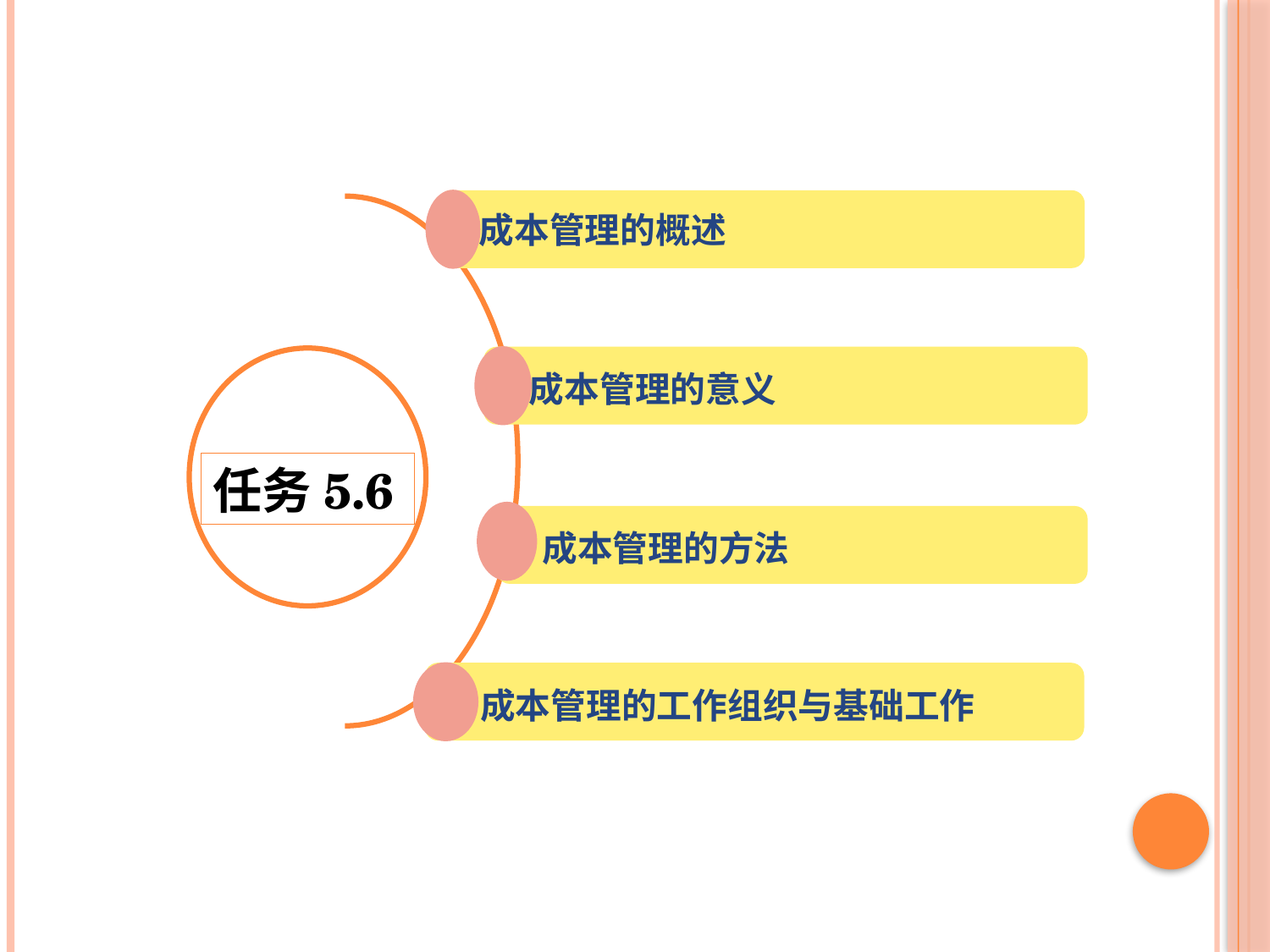

成本管理的概述

  成本管理的意义

任务5.6

  成本管理的方法

   成本管理的工作组织与基础工作